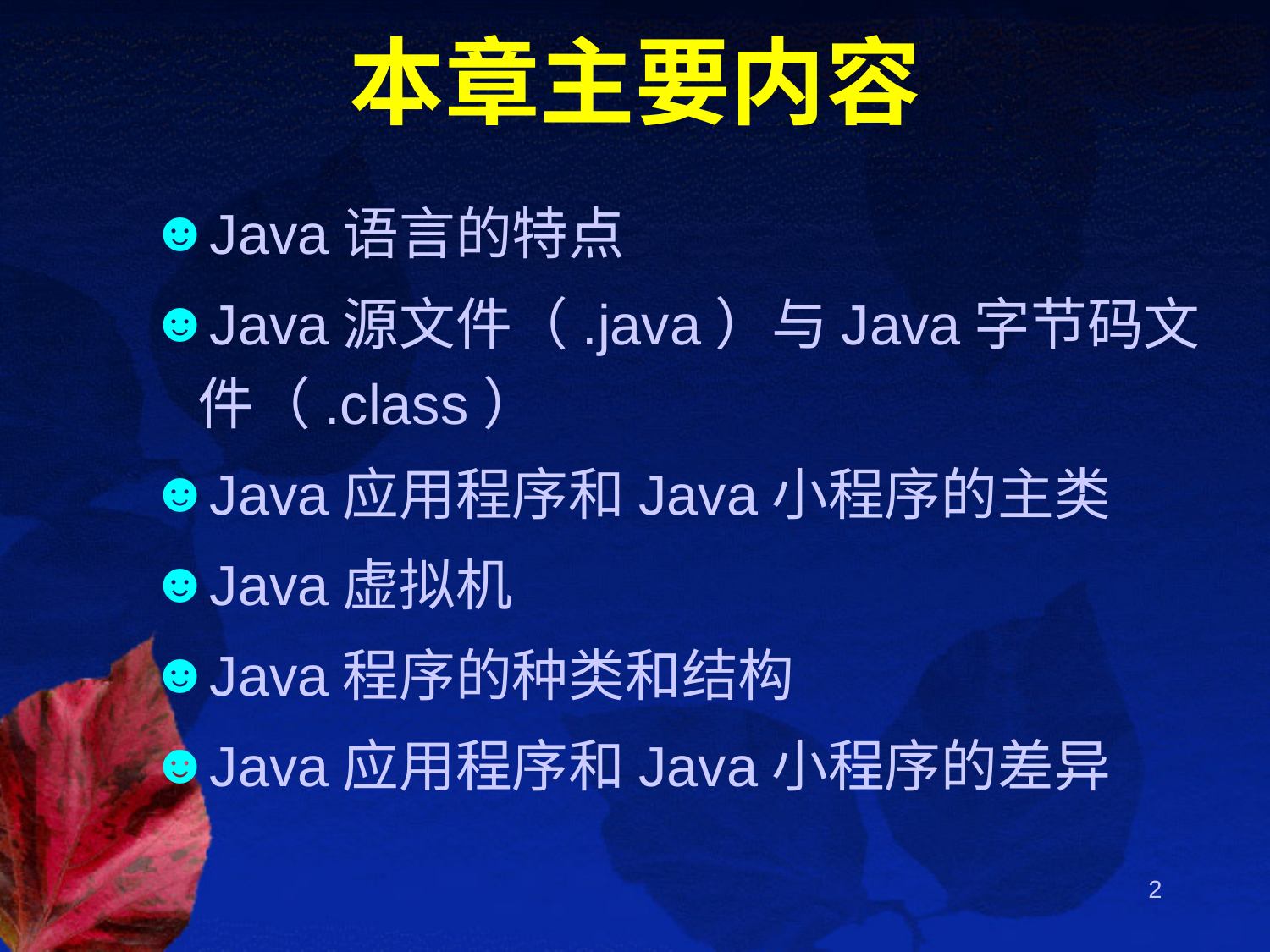

# 本章主要内容
Java语言的特点
Java源文件（.java）与Java字节码文件（.class）
Java应用程序和Java小程序的主类
Java虚拟机
Java程序的种类和结构
Java应用程序和Java小程序的差异

2